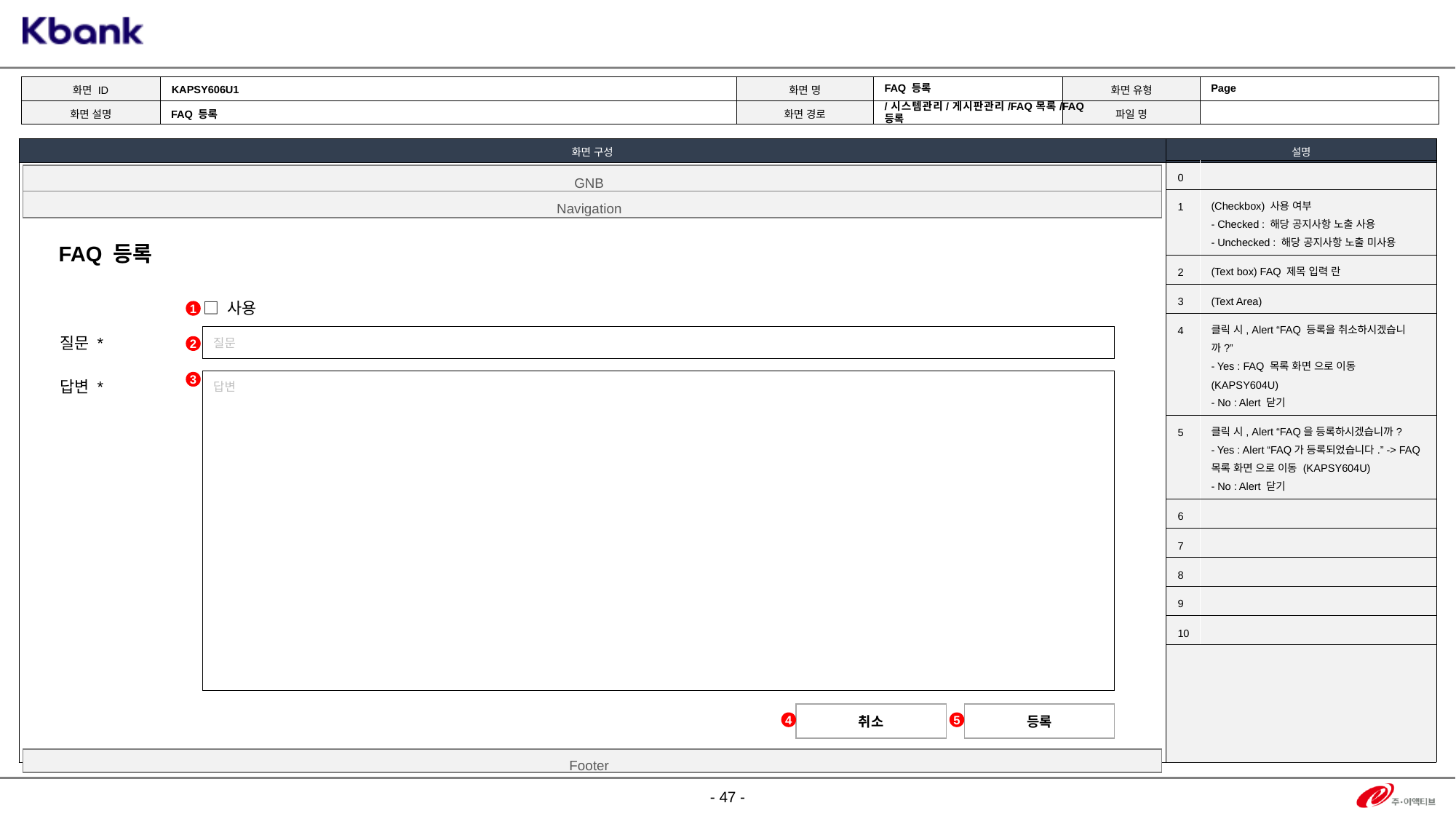

KAPSY606U1
Page
FAQ 등록
/시스템관리/게시판관리/FAQ목록/FAQ등록

FAQ 등록
| 0 |  |
| --- | --- |
| 1 | (Checkbox) 사용 여부 - Checked : 해당 공지사항 노출 사용 - Unchecked : 해당 공지사항 노출 미사용 |
| 2 | (Text box) FAQ 제목 입력 란 |
| 3 | (Text Area) |
| 4 | 클릭 시, Alert “FAQ 등록을 취소하시겠습니까?” - Yes : FAQ 목록 화면 으로 이동 (KAPSY604U) - No : Alert 닫기 |
| 5 | 클릭 시, Alert “FAQ을 등록하시겠습니까? - Yes : Alert “FAQ가 등록되었습니다.” -> FAQ 목록 화면 으로 이동 (KAPSY604U) - No : Alert 닫기 |
| 6 |  |
| 7 |  |
| 8 |  |
| 9 |  |
| 10 |  |
GNB
Navigation
FAQ 등록
□ 사용
1
질문
질문 *
2
답변
3
답변 *
취소
등록
4
5
Footer